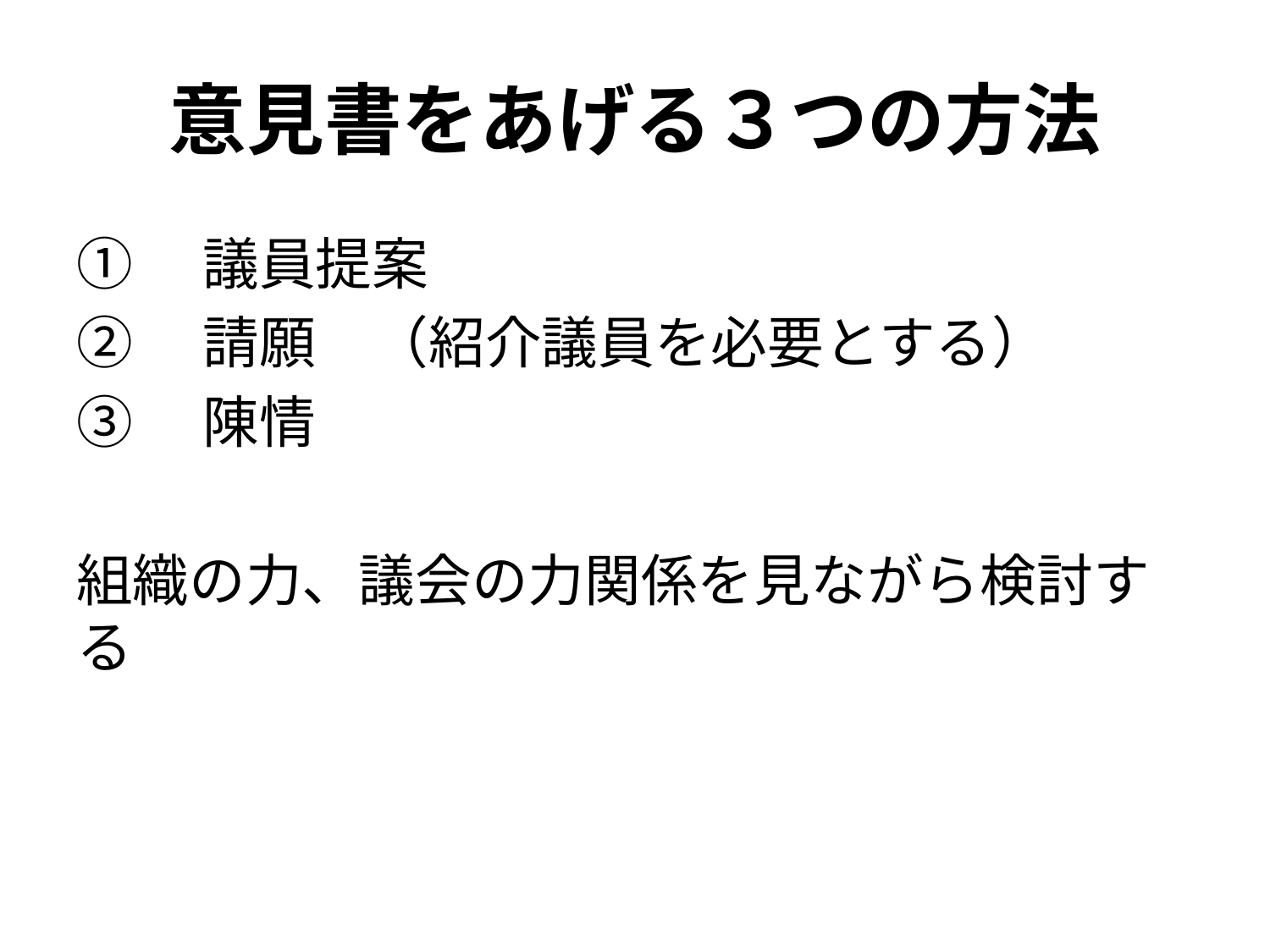

# 意見書をあげる３つの方法
①　議員提案
②　請願　（紹介議員を必要とする）
③　陳情

組織の力、議会の力関係を見ながら検討する